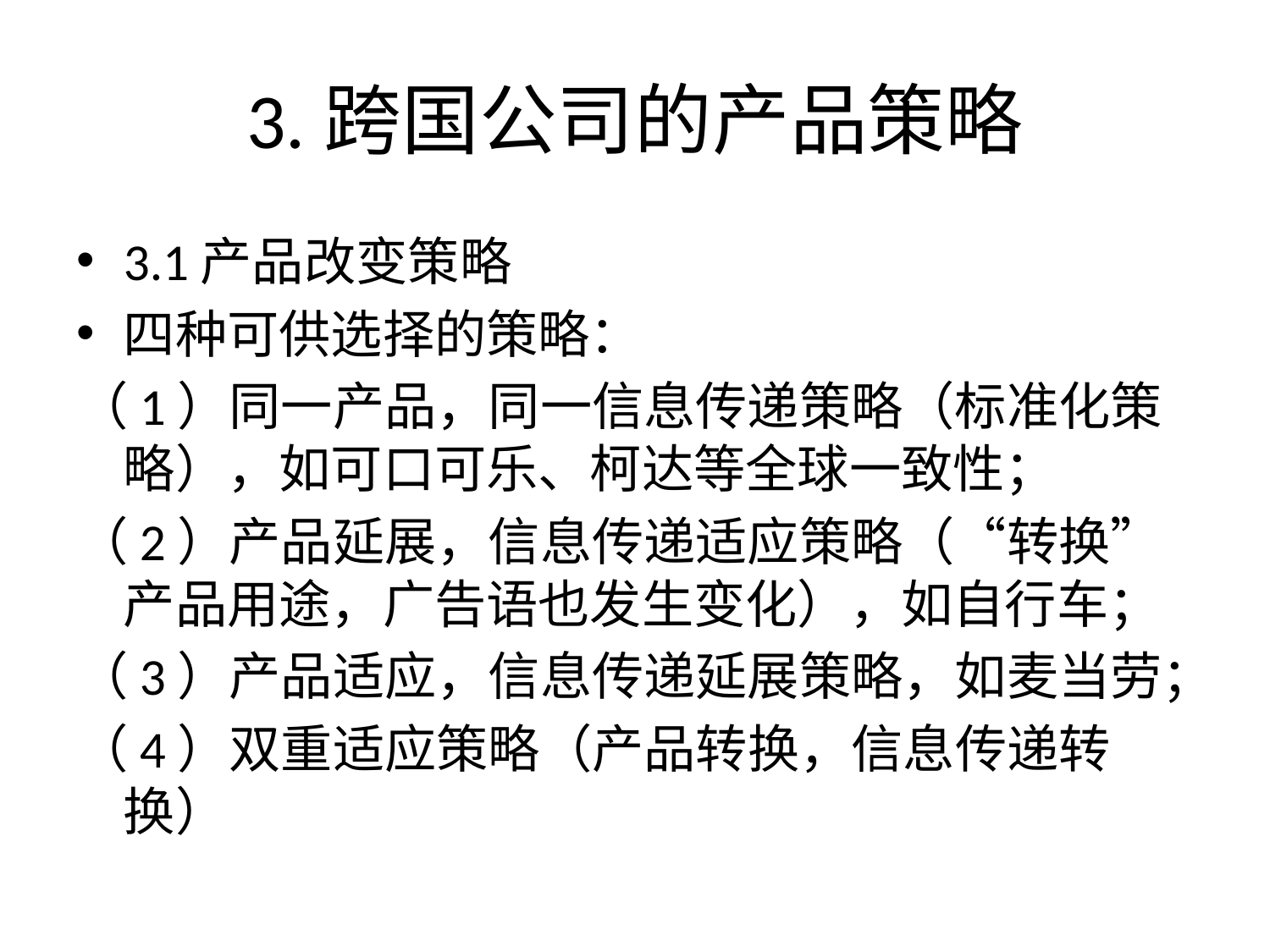

# 3.跨国公司的产品策略
3.1产品改变策略
四种可供选择的策略：
（1）同一产品，同一信息传递策略（标准化策略），如可口可乐、柯达等全球一致性；
（2）产品延展，信息传递适应策略（“转换”产品用途，广告语也发生变化），如自行车；
（3）产品适应，信息传递延展策略，如麦当劳；
（4）双重适应策略（产品转换，信息传递转换）